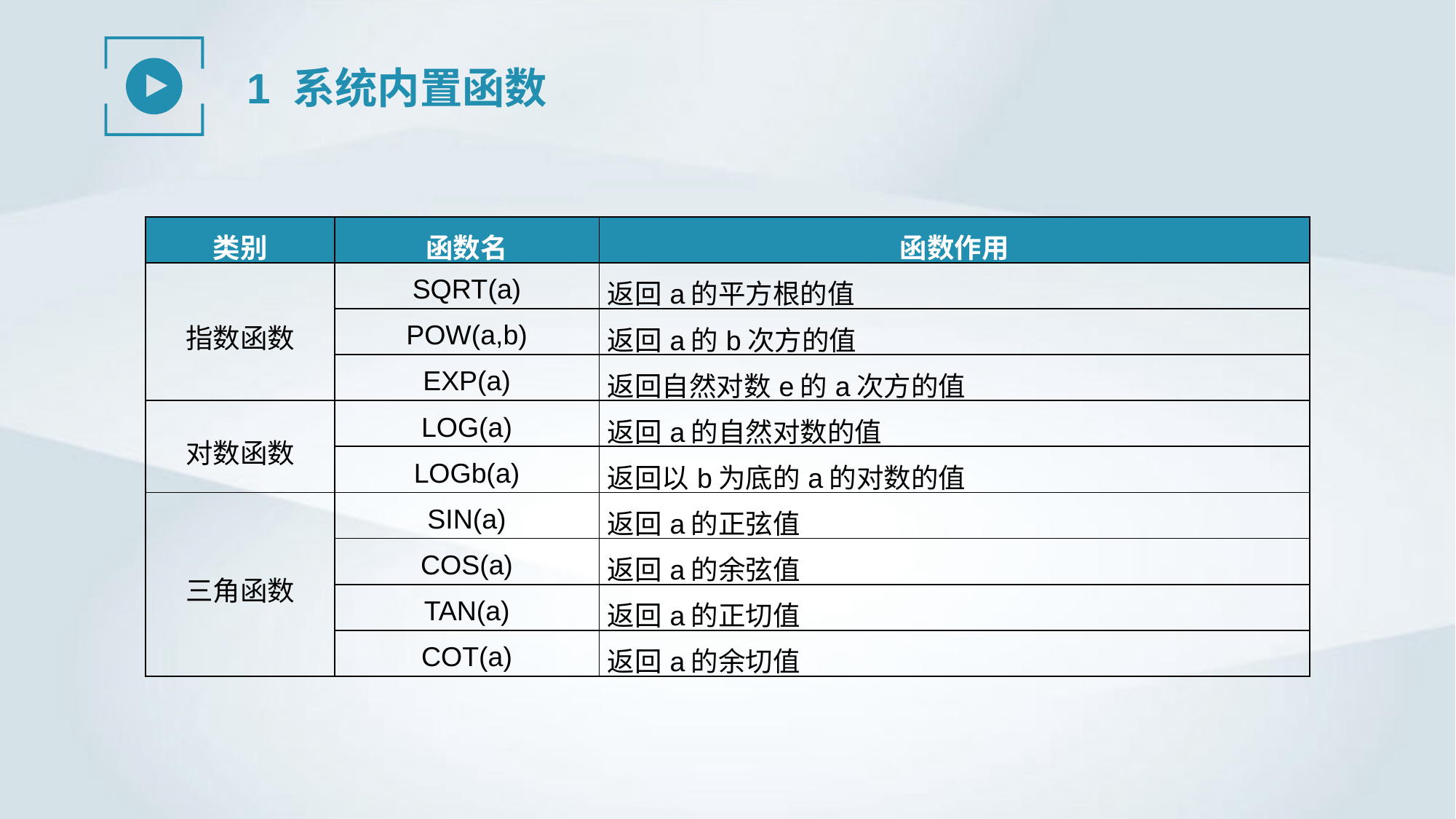

1 系统内置函数
| 类别 | 函数名 | 函数作用 |
| --- | --- | --- |
| 指数函数 | SQRT(a) | 返回a的平方根的值 |
|  | POW(a,b) | 返回a的b次方的值 |
|  | EXP(a) | 返回自然对数e的a次方的值 |
| 对数函数 | LOG(a) | 返回a的自然对数的值 |
|  | LOGb(a) | 返回以b为底的a的对数的值 |
| 三角函数 | SIN(a) | 返回a的正弦值 |
|  | COS(a) | 返回a的余弦值 |
|  | TAN(a) | 返回a的正切值 |
|  | COT(a) | 返回a的余切值 |